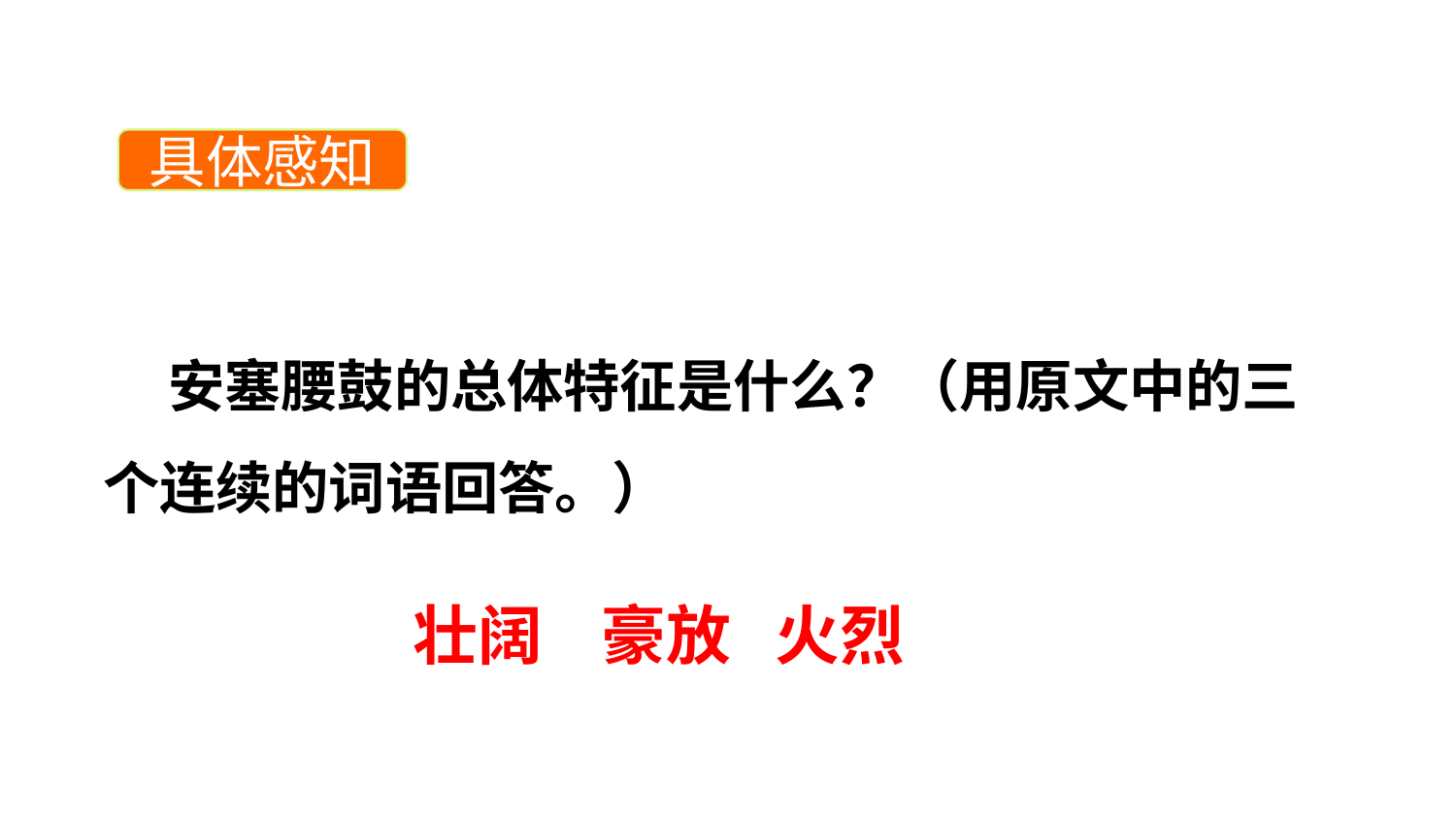

具体感知
    安塞腰鼓的总体特征是什么？（用原文中的三个连续的词语回答。）
壮阔    豪放   火烈